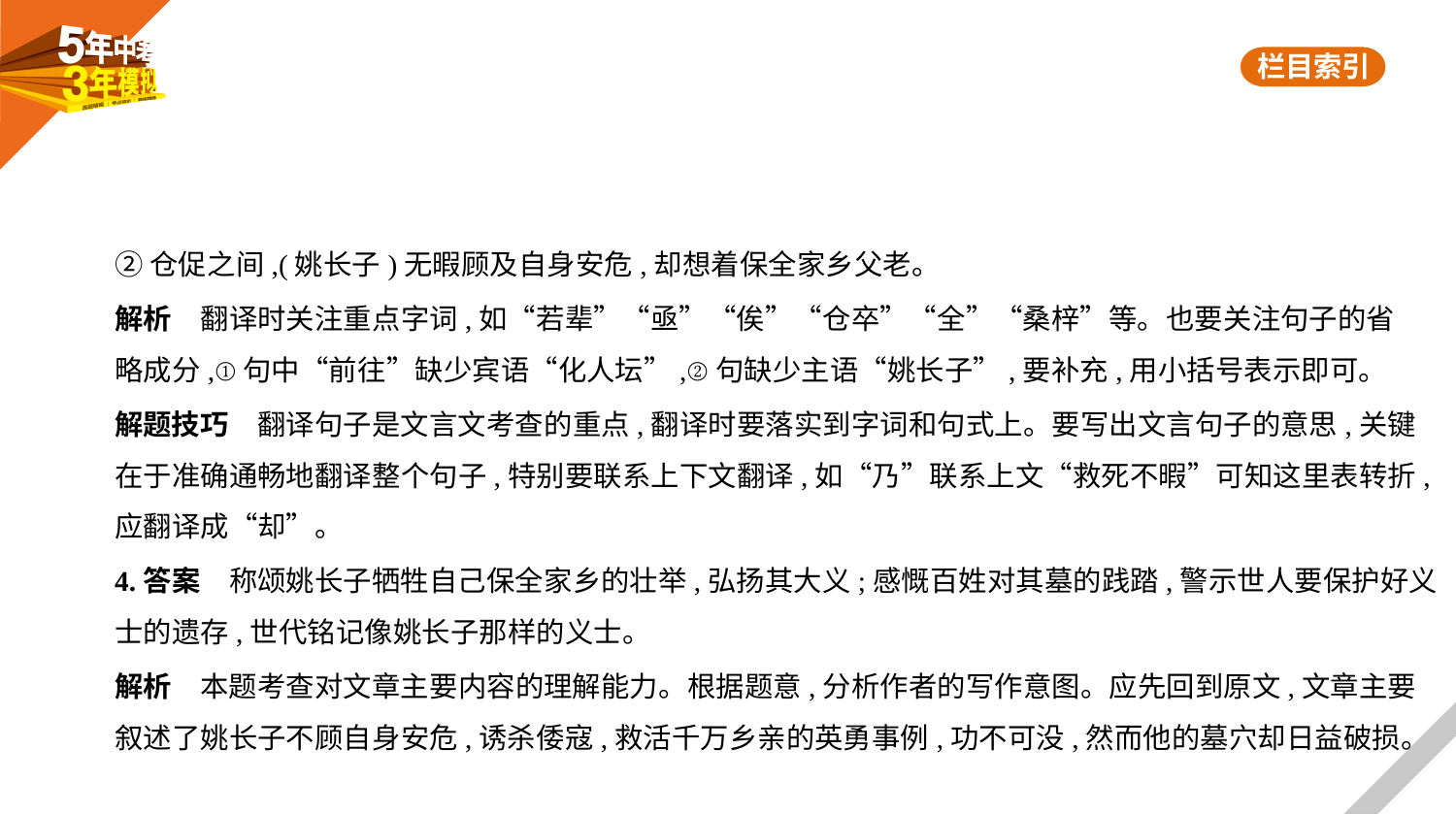

②仓促之间,(姚长子)无暇顾及自身安危,却想着保全家乡父老。
解析　翻译时关注重点字词,如“若辈”“亟”“俟”“仓卒”“全”“桑梓”等。也要关注句子的省
略成分,①句中“前往”缺少宾语“化人坛”,②句缺少主语“姚长子”,要补充,用小括号表示即可。
解题技巧　翻译句子是文言文考查的重点,翻译时要落实到字词和句式上。要写出文言句子的意思,关键
在于准确通畅地翻译整个句子,特别要联系上下文翻译,如“乃”联系上文“救死不暇”可知这里表转折,
应翻译成“却”。
4.答案　称颂姚长子牺牲自己保全家乡的壮举,弘扬其大义;感慨百姓对其墓的践踏,警示世人要保护好义
士的遗存,世代铭记像姚长子那样的义士。
解析　本题考查对文章主要内容的理解能力。根据题意,分析作者的写作意图。应先回到原文,文章主要
叙述了姚长子不顾自身安危,诱杀倭寇,救活千万乡亲的英勇事例,功不可没,然而他的墓穴却日益破损。